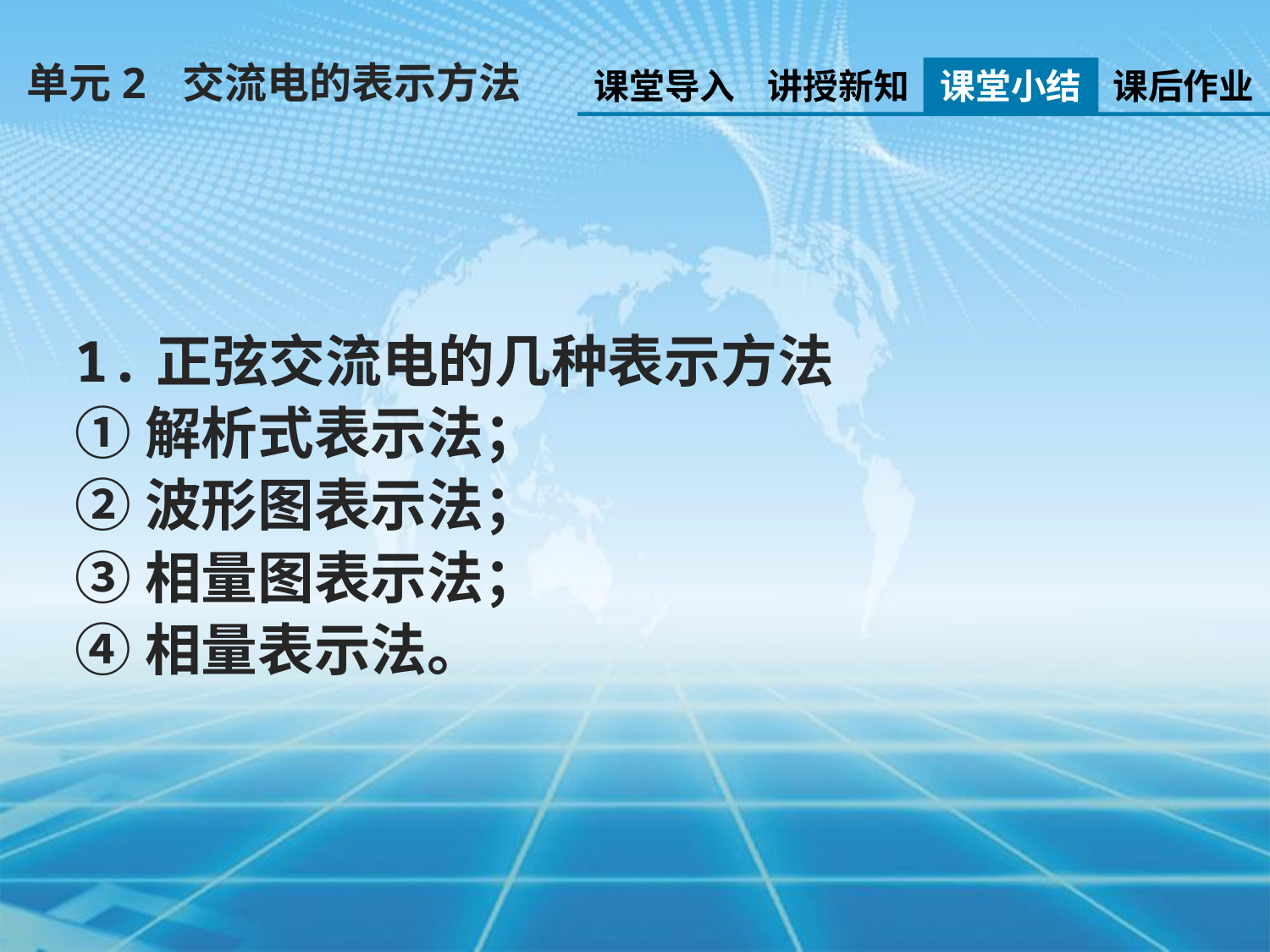

单元2 交流电的表示方法
课堂导入
讲授新知
课堂小结
课后作业
1.正弦交流电的几种表示方法
①解析式表示法；
②波形图表示法；
③相量图表示法；
④相量表示法。